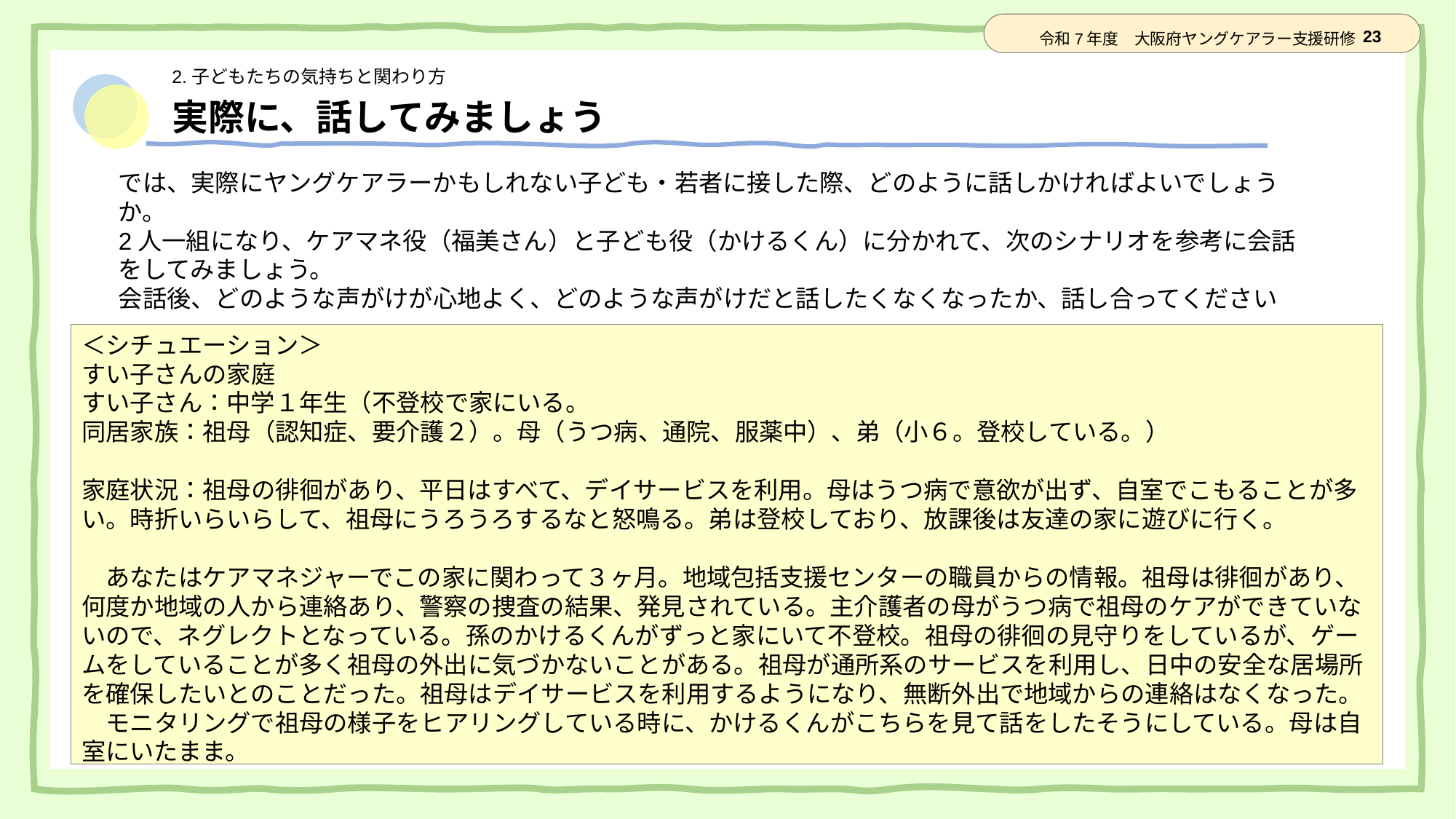

# 実際に、話してみましょう
では、実際にヤングケアラーかもしれない子ども・若者に接した際、どのように話しかければよいでしょうか。
2人一組になり、ケアマネ役（福美さん）と子ども役（かけるくん）に分かれて、次のシナリオを参考に会話をしてみましょう。
会話後、どのような声がけが心地よく、どのような声がけだと話したくなくなったか、話し合ってください
A「は、はい、元気です」
H「元気？」
＜シチュエーション＞
すい子さんの家庭
すい子さん：中学１年生（不登校で家にいる。
同居家族：祖母（認知症、要介護２）。母（うつ病、通院、服薬中）、弟（小６。登校している。）

家庭状況：祖母の徘徊があり、平日はすべて、デイサービスを利用。母はうつ病で意欲が出ず、自室でこもることが多い。時折いらいらして、祖母にうろうろするなと怒鳴る。弟は登校しており、放課後は友達の家に遊びに行く。

　あなたはケアマネジャーでこの家に関わって３ヶ月。地域包括支援センターの職員からの情報。祖母は徘徊があり、何度か地域の人から連絡あり、警察の捜査の結果、発見されている。主介護者の母がうつ病で祖母のケアができていないので、ネグレクトとなっている。孫のかけるくんがずっと家にいて不登校。祖母の徘徊の見守りをしているが、ゲームをしていることが多く祖母の外出に気づかないことがある。祖母が通所系のサービスを利用し、日中の安全な居場所を確保したいとのことだった。祖母はデイサービスを利用するようになり、無断外出で地域からの連絡はなくなった。
　モニタリングで祖母の様子をヒアリングしている時に、かけるくんがこちらを見て話をしたそうにしている。母は自室にいたまま。